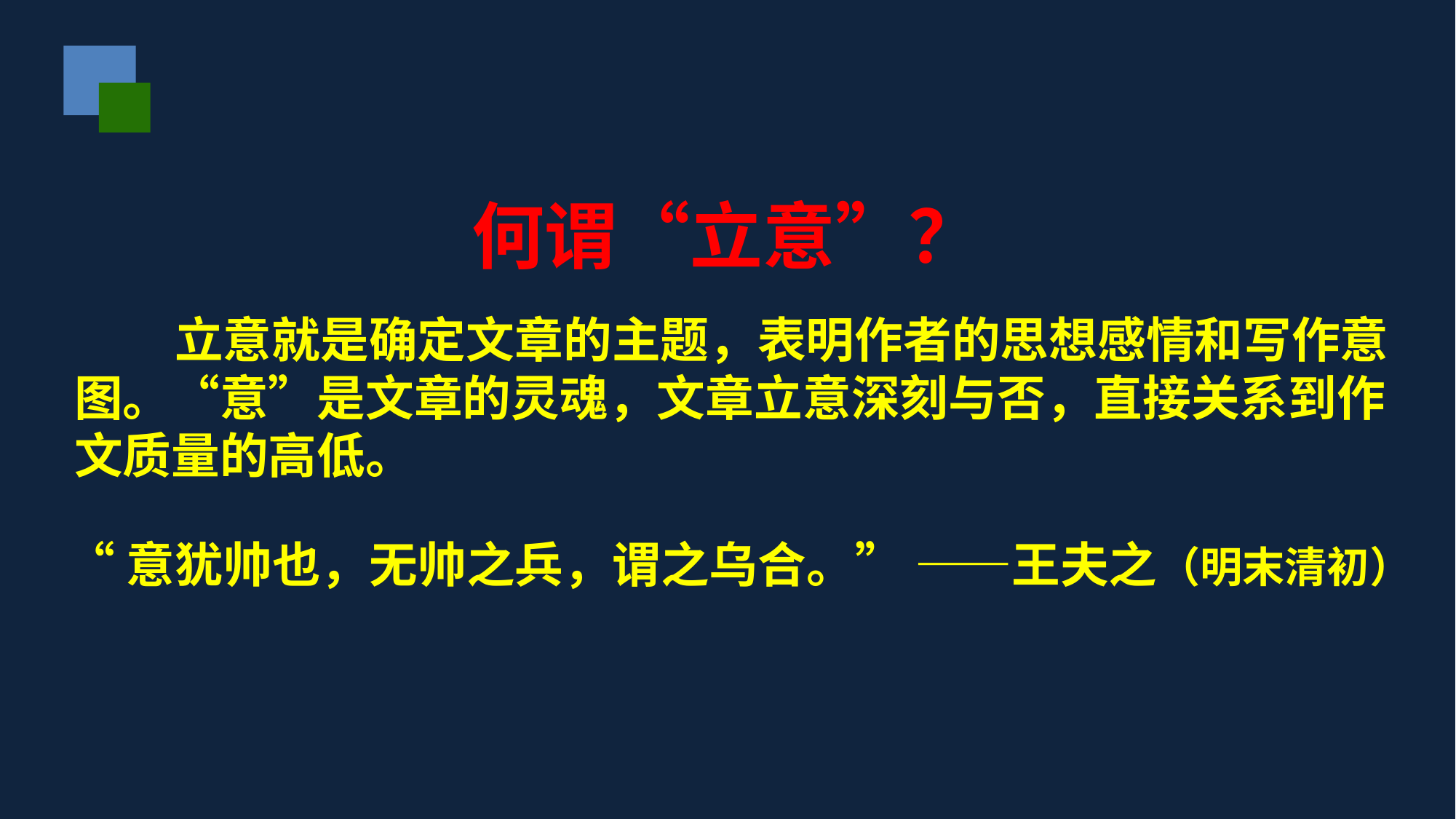

何谓“立意”？
        立意就是确定文章的主题，表明作者的思想感情和写作意图。“意”是文章的灵魂，文章立意深刻与否，直接关系到作文质量的高低。
“意犹帅也，无帅之兵，谓之乌合。” ——王夫之（明末清初）